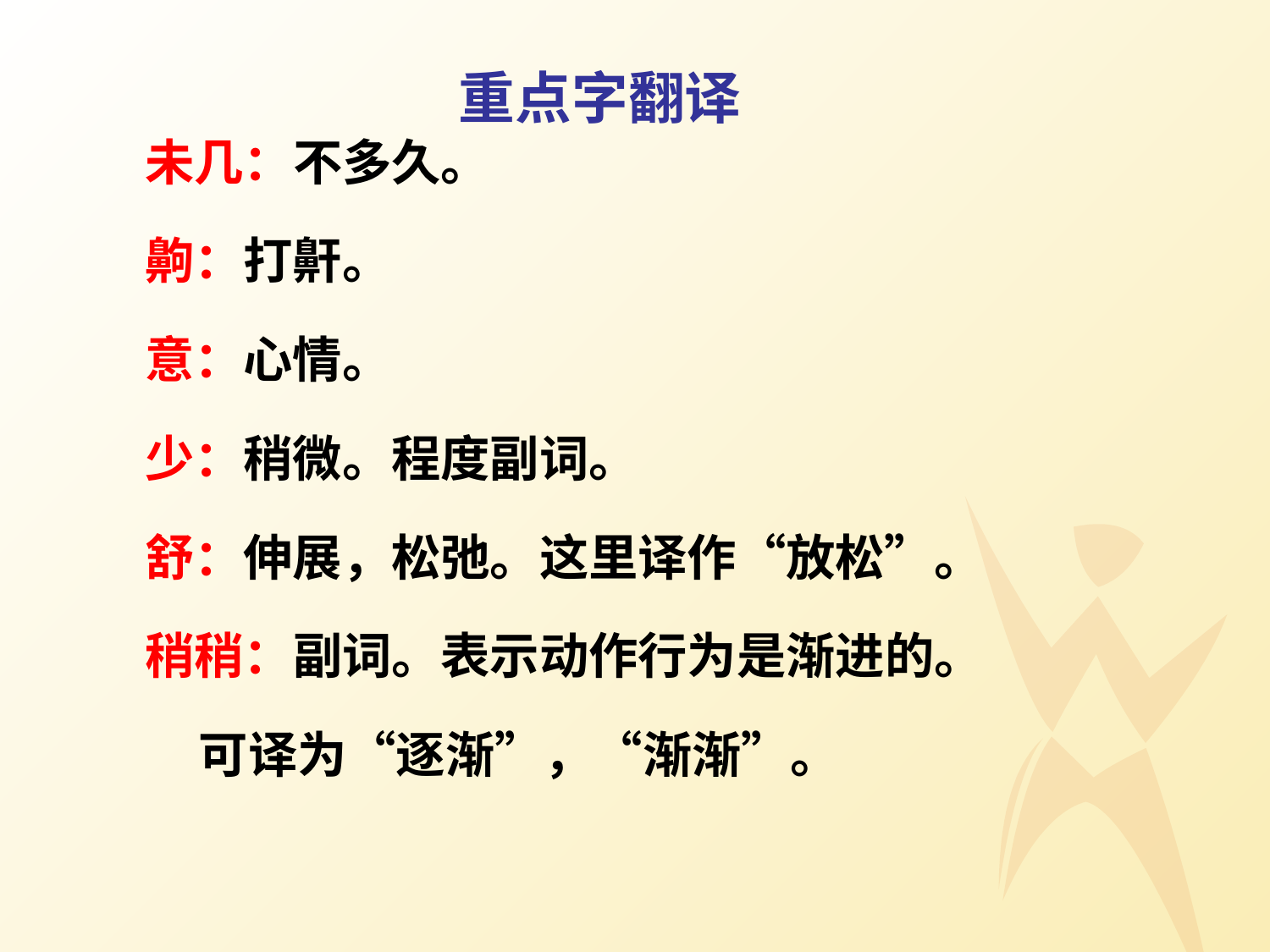

未几：不多久。
	齁：打鼾。
	意：心情。
	少：稍微。程度副词。
	舒：伸展，松弛。这里译作“放松”。
	稍稍：副词。表示动作行为是渐进的。
        可译为“逐渐”，“渐渐”。
重点字翻译